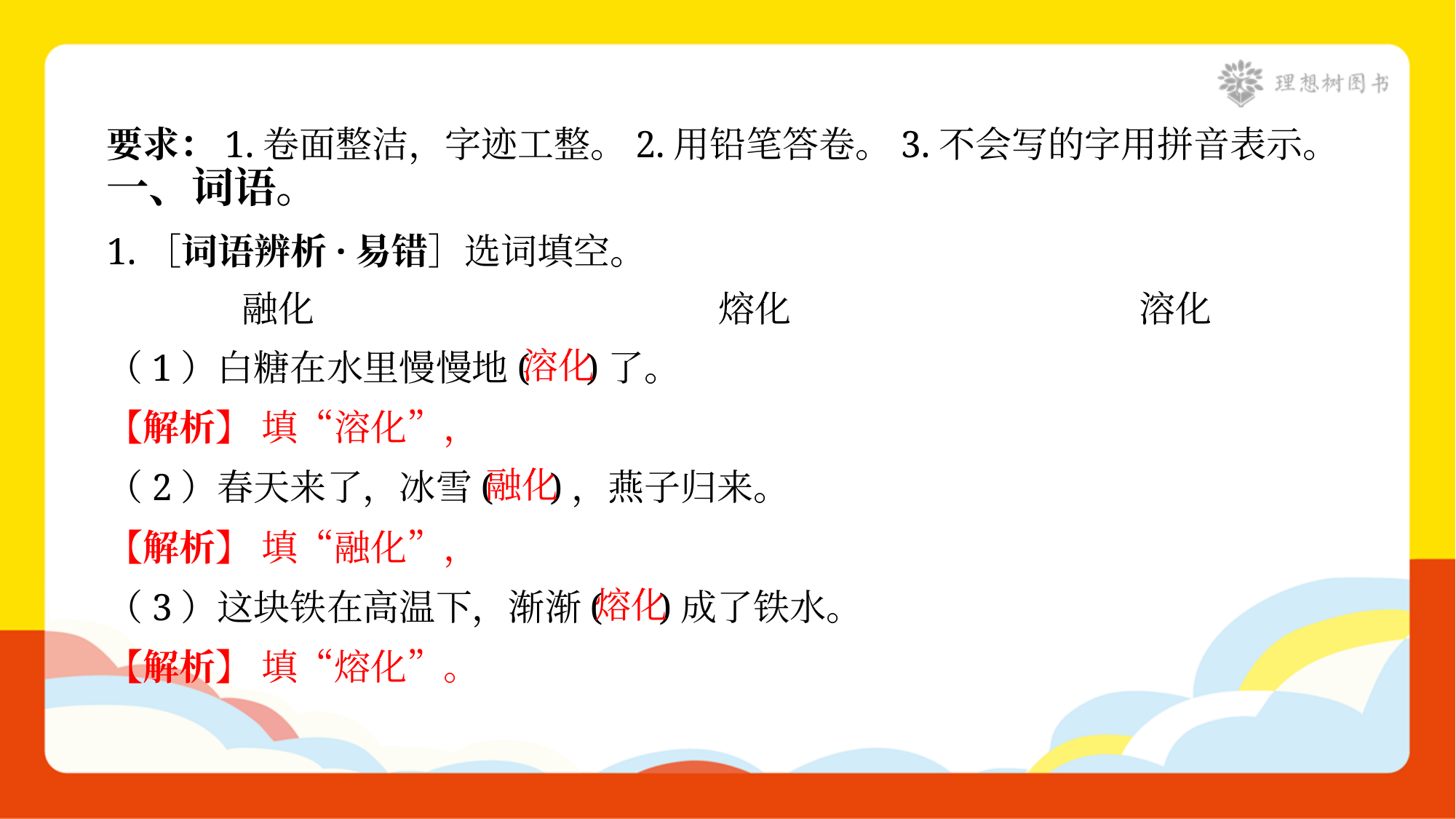

要求：1.卷面整洁，字迹工整。2.用铅笔答卷。3.不会写的字用拼音表示。
一、词语。
1.［词语辨析·易错］选词填空。
融化	熔化	溶化
溶化
（1）白糖在水里慢慢地(      )了。
【解析】 填“溶化”，
融化
（2）春天来了，冰雪(      )，燕子归来。
【解析】 填“融化”，
熔化
（3）这块铁在高温下，渐渐(      )成了铁水。
【解析】 填“熔化”。